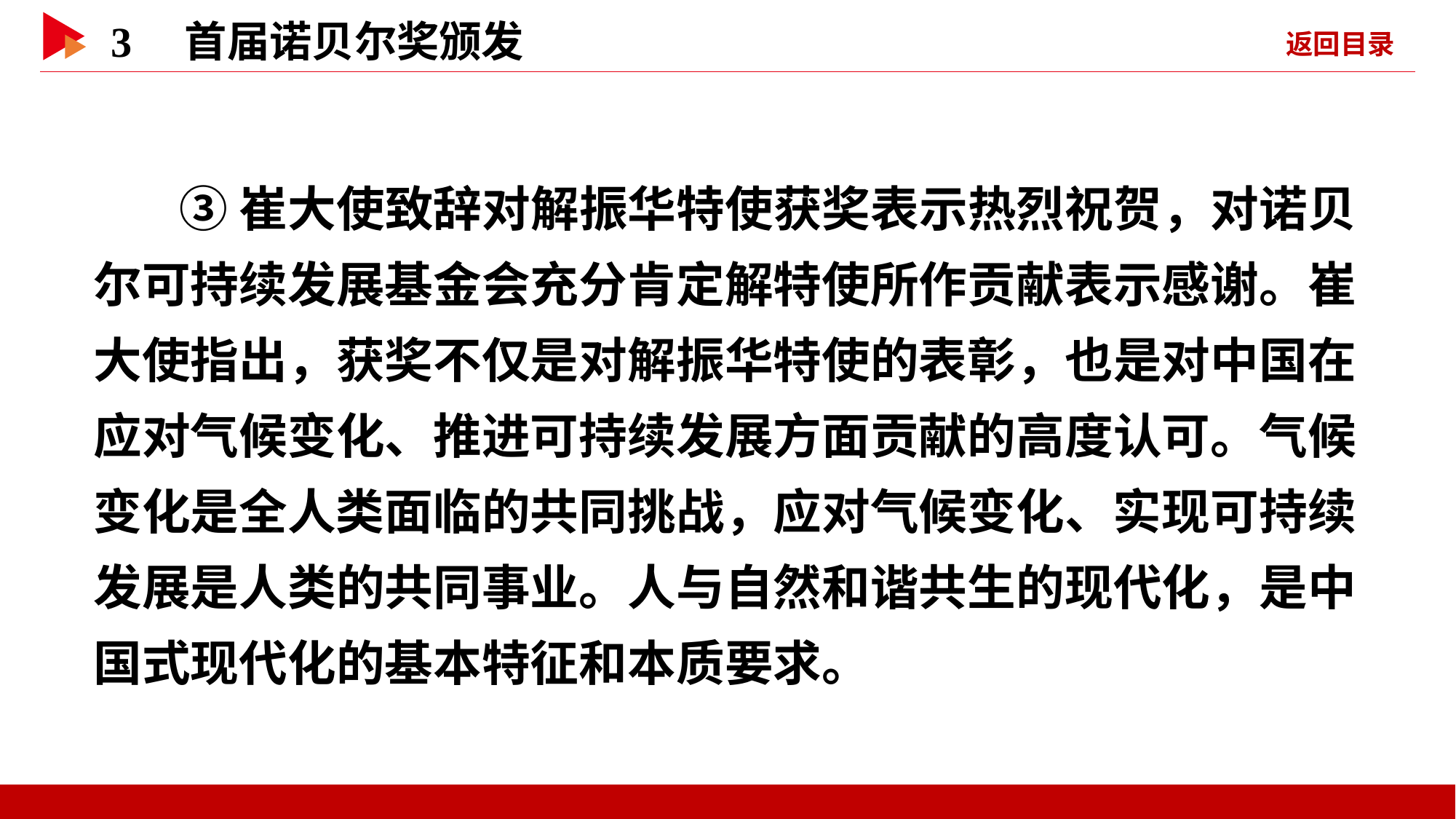

③崔大使致辞对解振华特使获奖表示热烈祝贺，对诺贝尔可持续发展基金会充分肯定解特使所作贡献表示感谢。崔大使指出，获奖不仅是对解振华特使的表彰，也是对中国在应对气候变化、推进可持续发展方面贡献的高度认可。气候变化是全人类面临的共同挑战，应对气候变化、实现可持续发展是人类的共同事业。人与自然和谐共生的现代化，是中国式现代化的基本特征和本质要求。